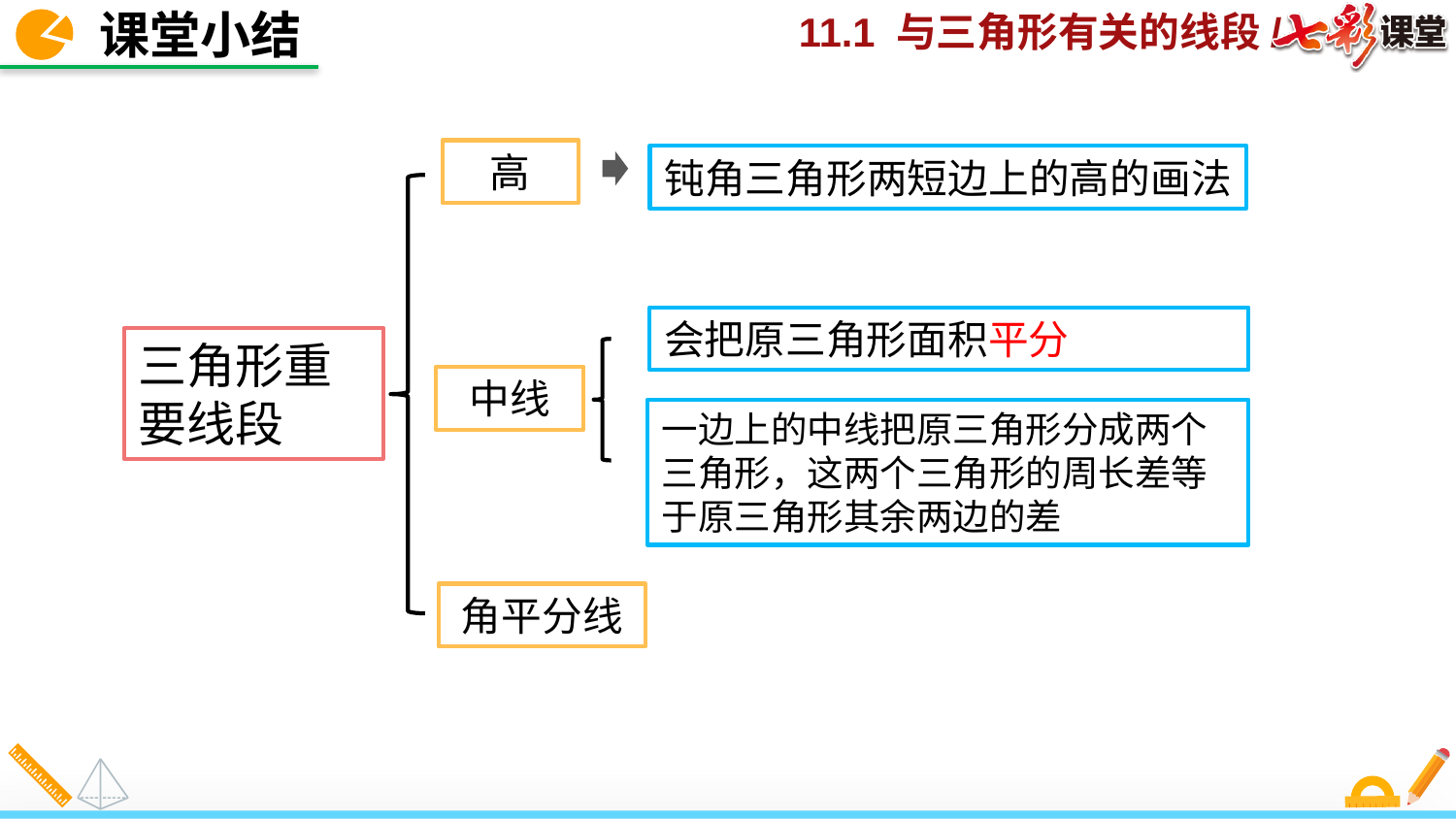

课堂小结

高
钝角三角形两短边上的高的画法

会把原三角形面积平分
三角形重要线段

中线
一边上的中线把原三角形分成两个三角形，这两个三角形的周长差等于原三角形其余两边的差
角平分线